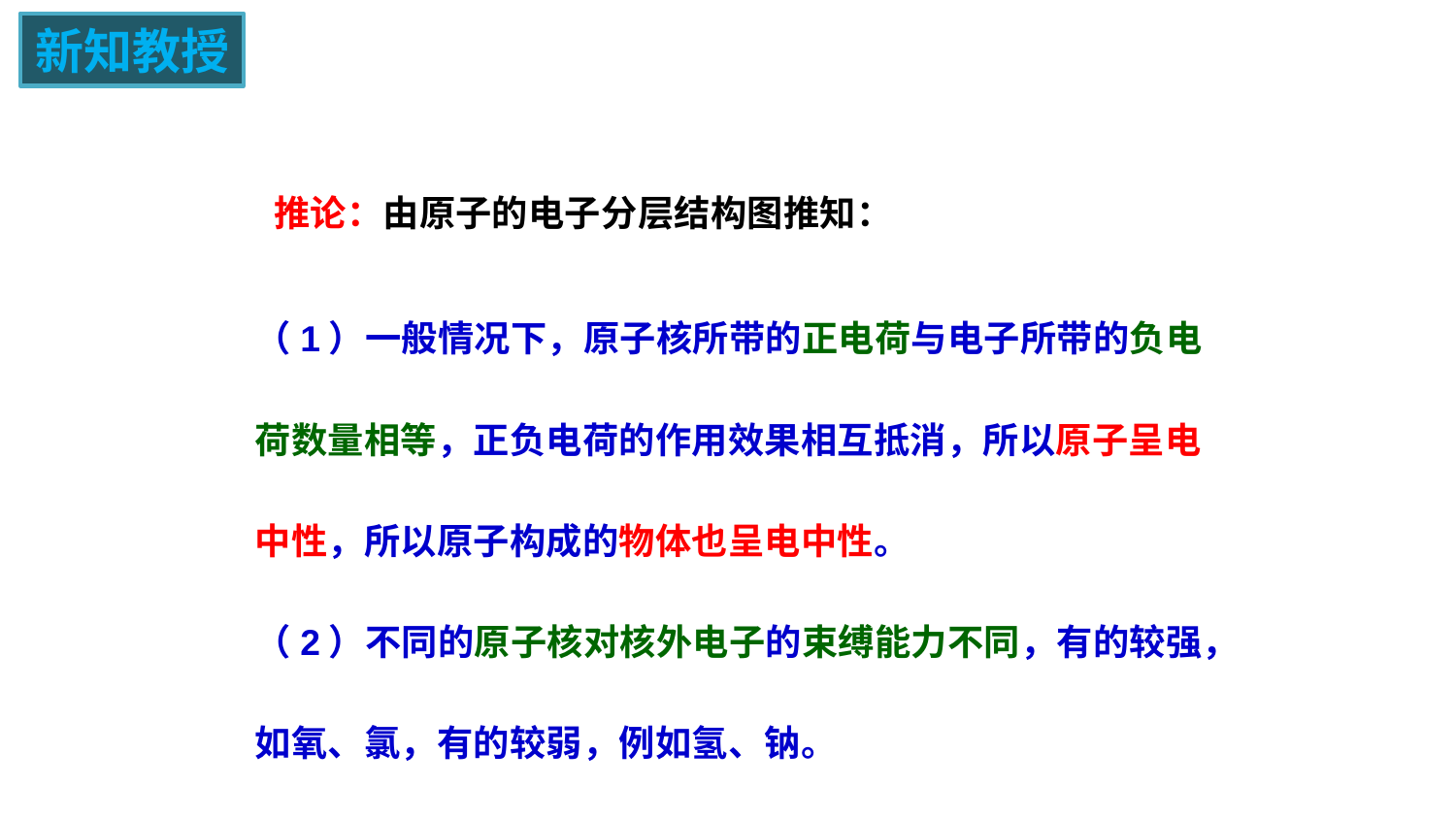

新知教授
推论：由原子的电子分层结构图推知：
（1）一般情况下，原子核所带的正电荷与电子所带的负电荷数量相等，正负电荷的作用效果相互抵消，所以原子呈电中性，所以原子构成的物体也呈电中性。
（2）不同的原子核对核外电子的束缚能力不同，有的较强，如氧、氯，有的较弱，例如氢、钠。